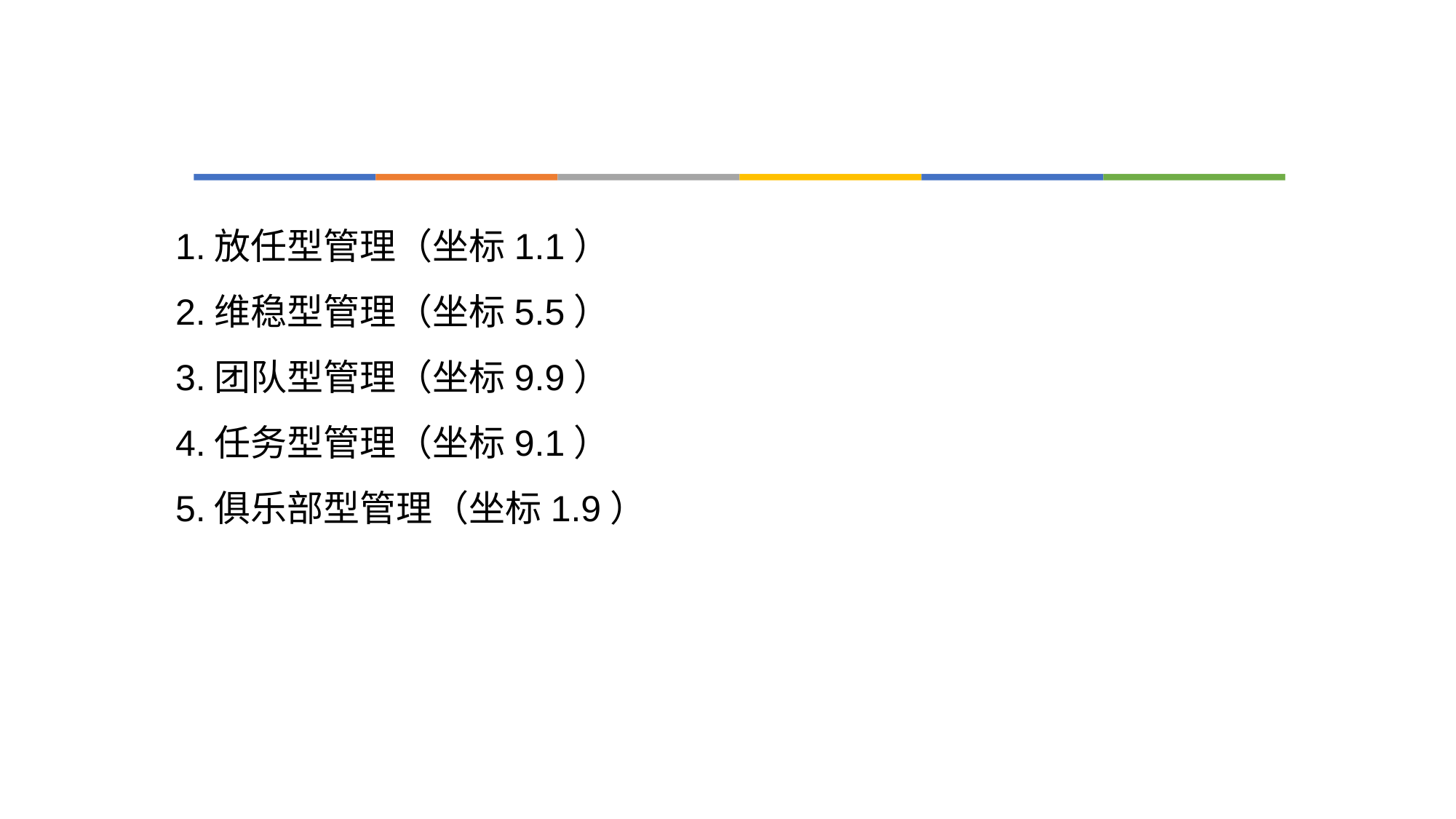

#
1.放任型管理（坐标1.1）
2.维稳型管理（坐标5.5）
3.团队型管理（坐标9.9）
4.任务型管理（坐标9.1）
5.俱乐部型管理（坐标1.9）